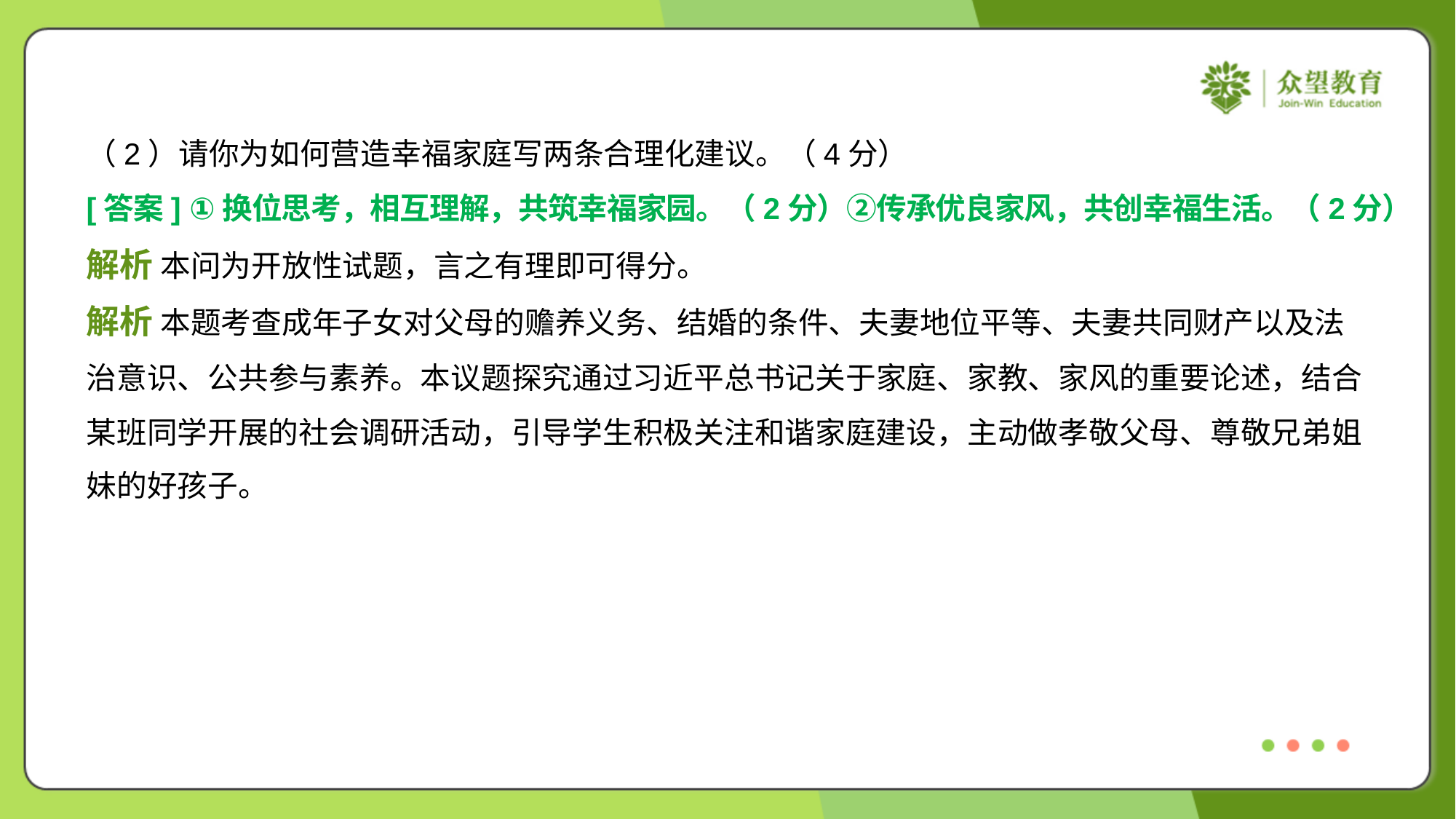

（2）请你为如何营造幸福家庭写两条合理化建议。（4分）
[答案] ①换位思考，相互理解，共筑幸福家园。（2分）②传承优良家风，共创幸福生活。（2分）
解析 本问为开放性试题，言之有理即可得分。
解析 本题考查成年子女对父母的赡养义务、结婚的条件、夫妻地位平等、夫妻共同财产以及法
治意识、公共参与素养。本议题探究通过习近平总书记关于家庭、家教、家风的重要论述，结合
某班同学开展的社会调研活动，引导学生积极关注和谐家庭建设，主动做孝敬父母、尊敬兄弟姐
妹的好孩子。